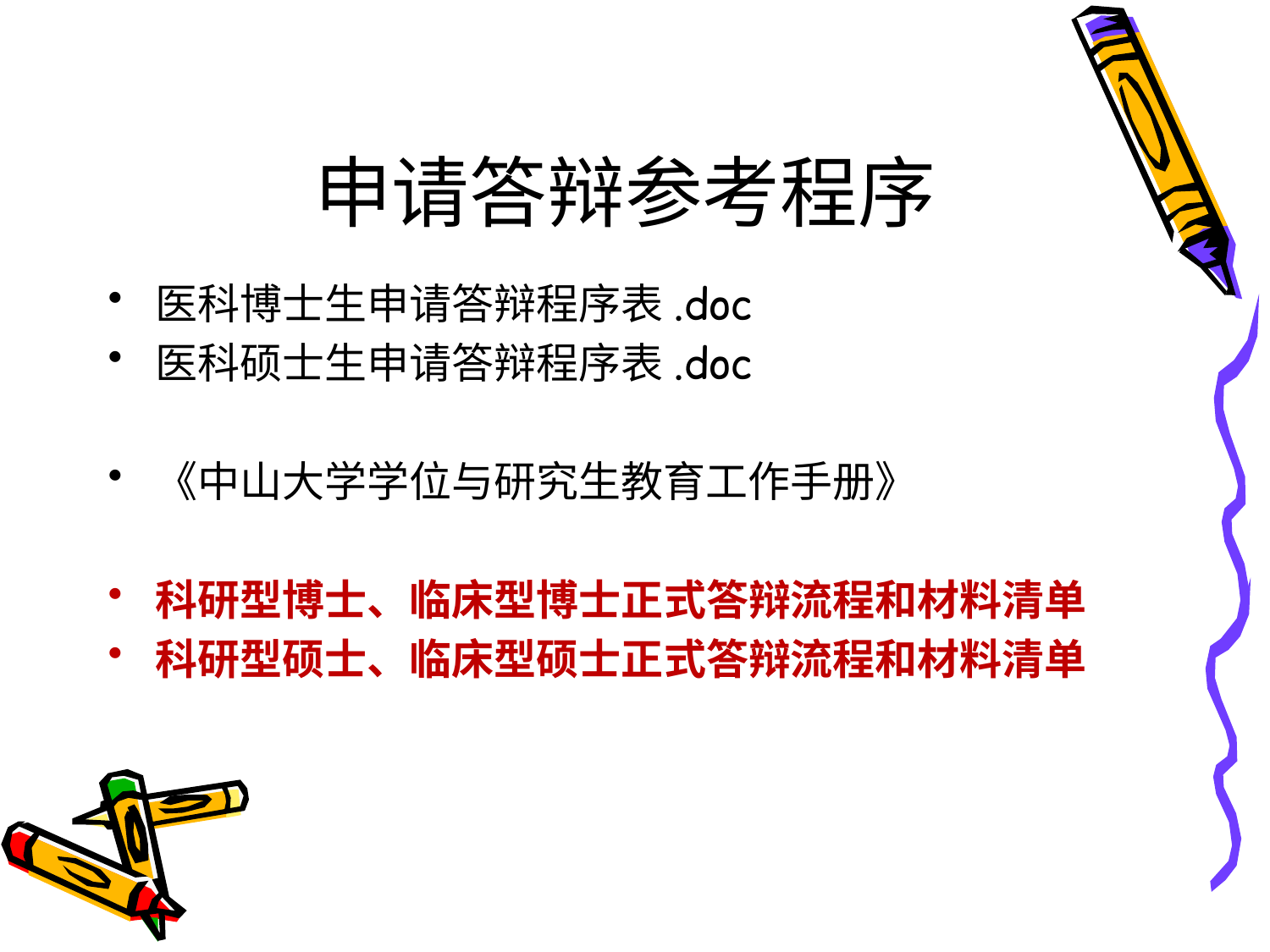

# 申请答辩参考程序

医科博士生申请答辩程序表.doc
医科硕士生申请答辩程序表.doc

《中山大学学位与研究生教育工作手册》

科研型博士、临床型博士正式答辩流程和材料清单
科研型硕士、临床型硕士正式答辩流程和材料清单